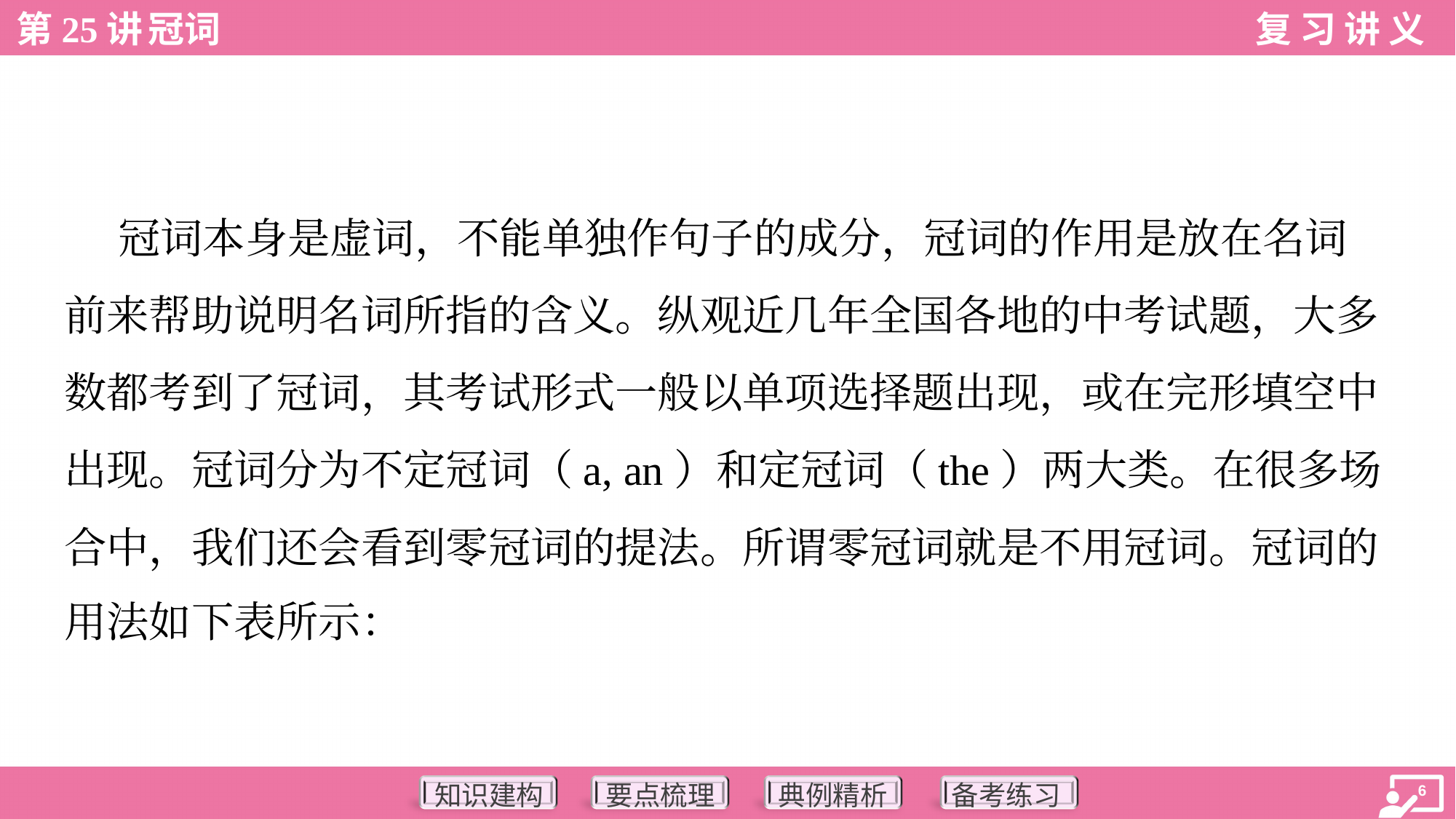

冠词本身是虚词，不能单独作句子的成分，冠词的作用是放在名词
前来帮助说明名词所指的含义。纵观近几年全国各地的中考试题，大多
数都考到了冠词，其考试形式一般以单项选择题出现，或在完形填空中
出现。冠词分为不定冠词（a, an）和定冠词（the）两大类。在很多场
合中，我们还会看到零冠词的提法。所谓零冠词就是不用冠词。冠词的
用法如下表所示：